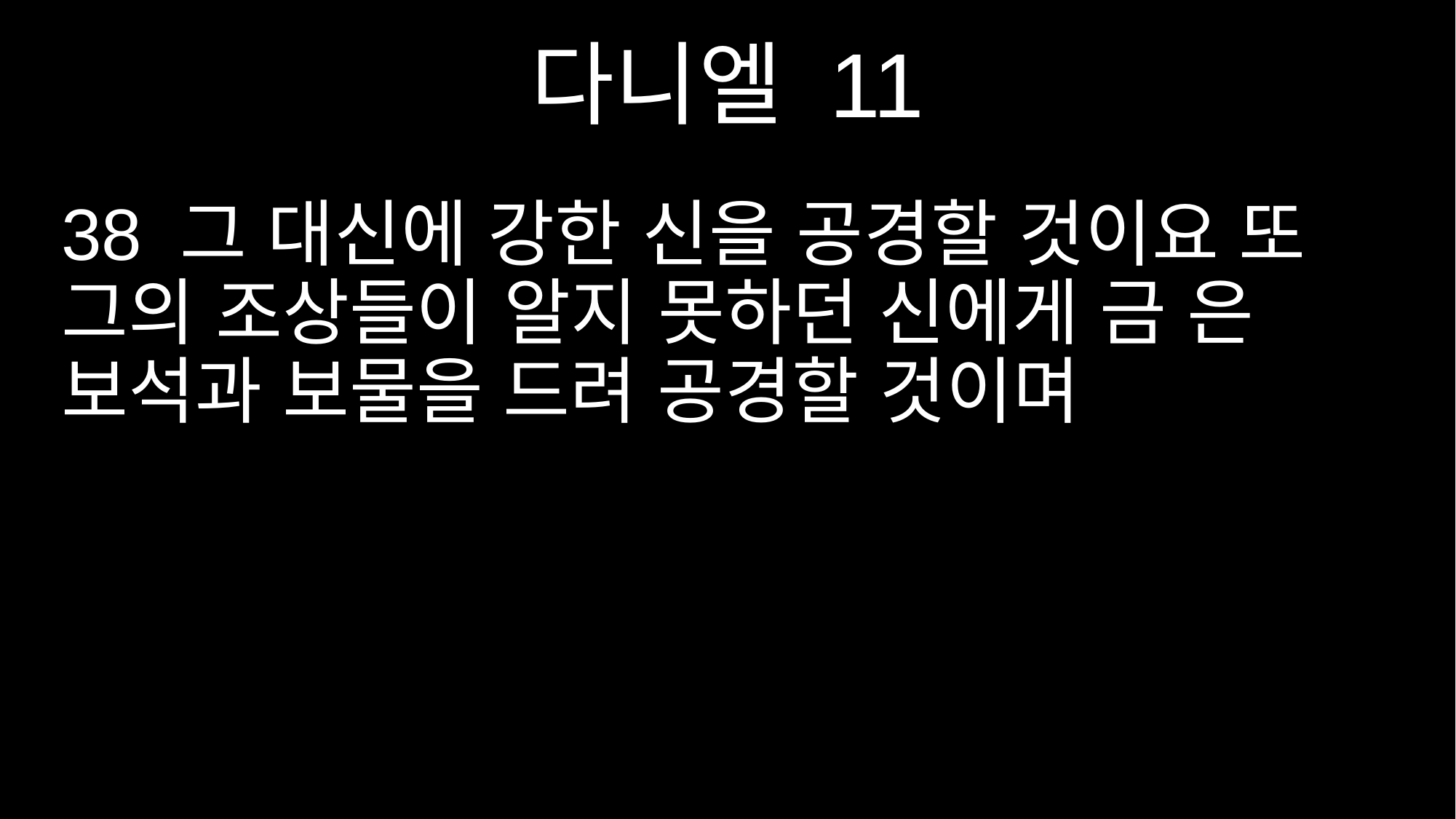

다니엘 11
38 그 대신에 강한 신을 공경할 것이요 또 그의 조상들이 알지 못하던 신에게 금 은 보석과 보물을 드려 공경할 것이며